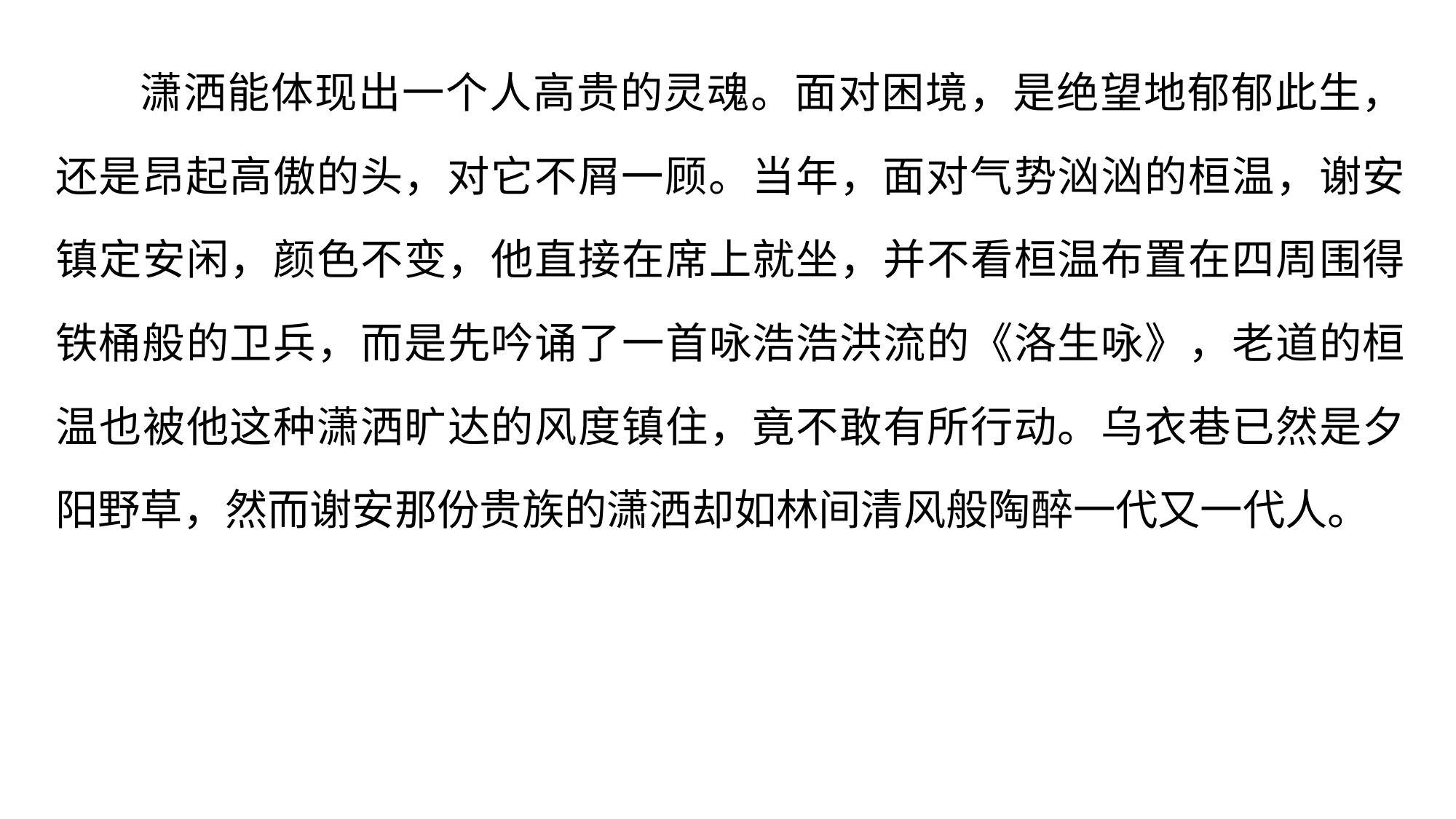

潇洒能体现出一个人高贵的灵魂。面对困境，是绝望地郁郁此生，还是昂起高傲的头，对它不屑一顾。当年，面对气势汹汹的桓温，谢安镇定安闲，颜色不变，他直接在席上就坐，并不看桓温布置在四周围得铁桶般的卫兵，而是先吟诵了一首咏浩浩洪流的《洛生咏》，老道的桓温也被他这种潇洒旷达的风度镇住，竟不敢有所行动。乌衣巷已然是夕阳野草，然而谢安那份贵族的潇洒却如林间清风般陶醉一代又一代人。